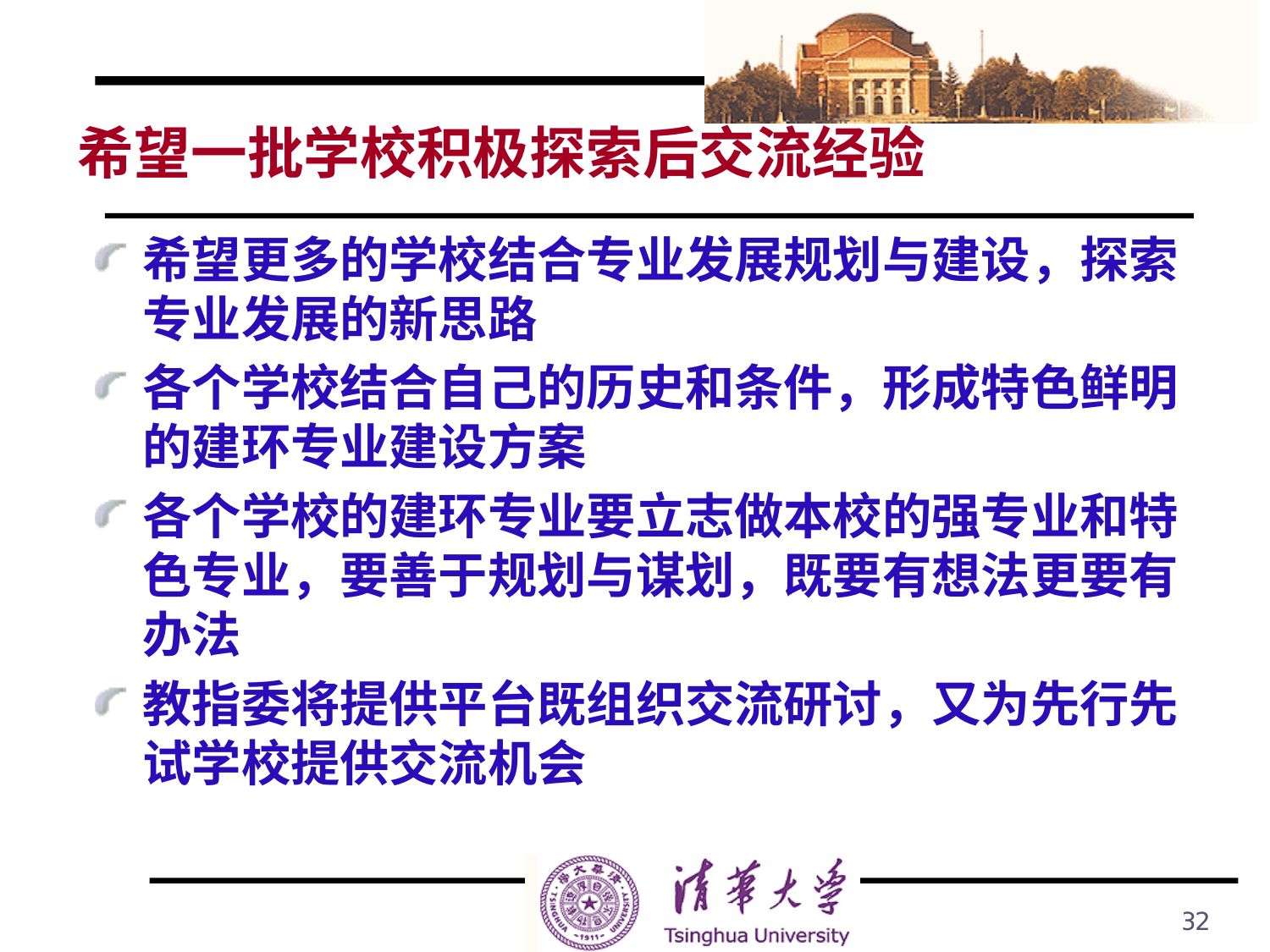

# 希望一批学校积极探索后交流经验
希望更多的学校结合专业发展规划与建设，探索专业发展的新思路
各个学校结合自己的历史和条件，形成特色鲜明的建环专业建设方案
各个学校的建环专业要立志做本校的强专业和特色专业，要善于规划与谋划，既要有想法更要有办法
教指委将提供平台既组织交流研讨，又为先行先试学校提供交流机会